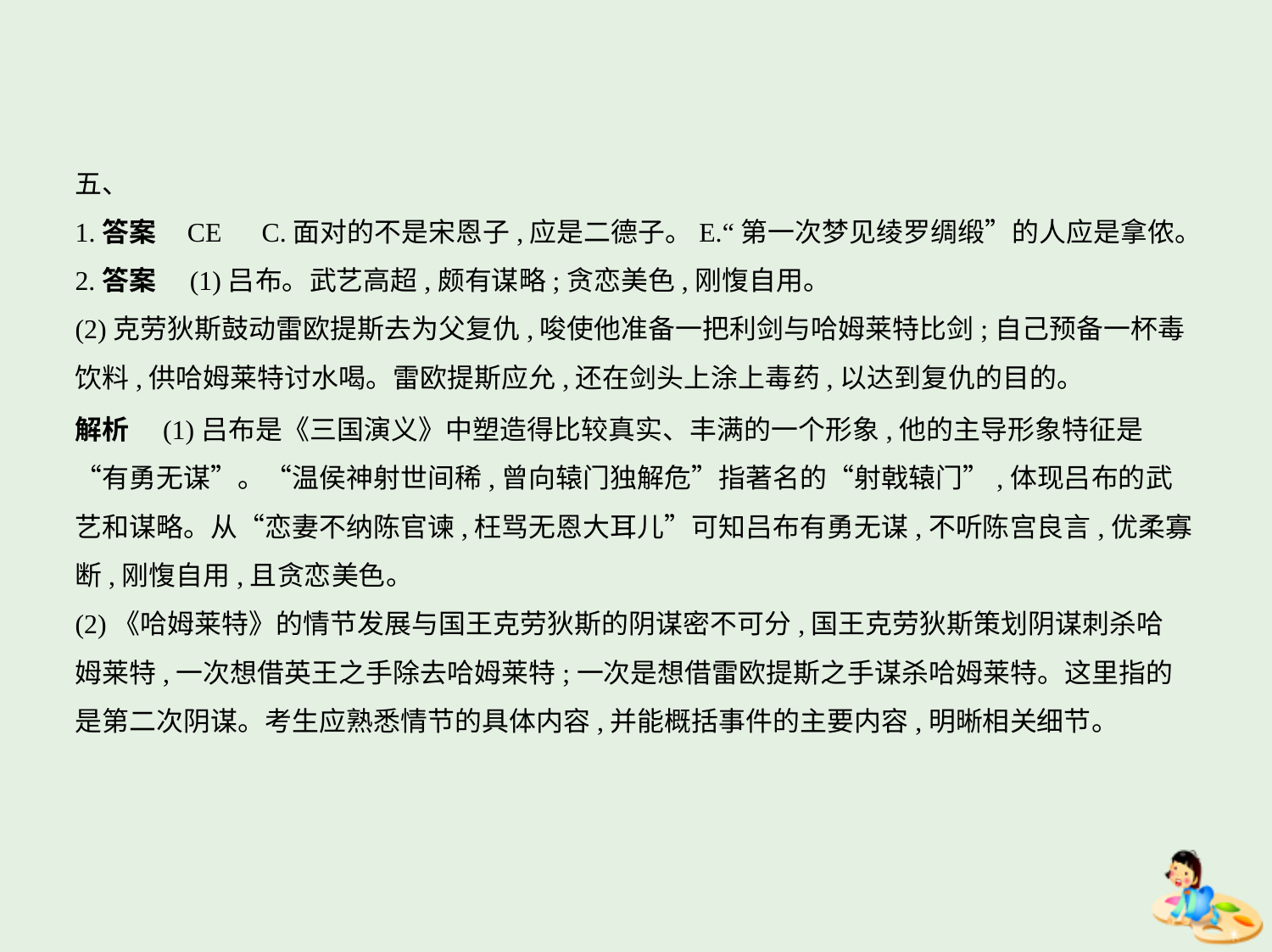

五、
1.答案    CE　C.面对的不是宋恩子,应是二德子。E.“第一次梦见绫罗绸缎”的人应是拿侬。
2.答案　(1)吕布。武艺高超,颇有谋略;贪恋美色,刚愎自用。
(2)克劳狄斯鼓动雷欧提斯去为父复仇,唆使他准备一把利剑与哈姆莱特比剑;自己预备一杯毒
饮料,供哈姆莱特讨水喝。雷欧提斯应允,还在剑头上涂上毒药,以达到复仇的目的。
解析　(1)吕布是《三国演义》中塑造得比较真实、丰满的一个形象,他的主导形象特征是
“有勇无谋”。“温侯神射世间稀,曾向辕门独解危”指著名的“射戟辕门”,体现吕布的武
艺和谋略。从“恋妻不纳陈官谏,枉骂无恩大耳儿”可知吕布有勇无谋,不听陈宫良言,优柔寡
断,刚愎自用,且贪恋美色。
(2)《哈姆莱特》的情节发展与国王克劳狄斯的阴谋密不可分,国王克劳狄斯策划阴谋刺杀哈
姆莱特,一次想借英王之手除去哈姆莱特;一次是想借雷欧提斯之手谋杀哈姆莱特。这里指的
是第二次阴谋。考生应熟悉情节的具体内容,并能概括事件的主要内容,明晰相关细节。